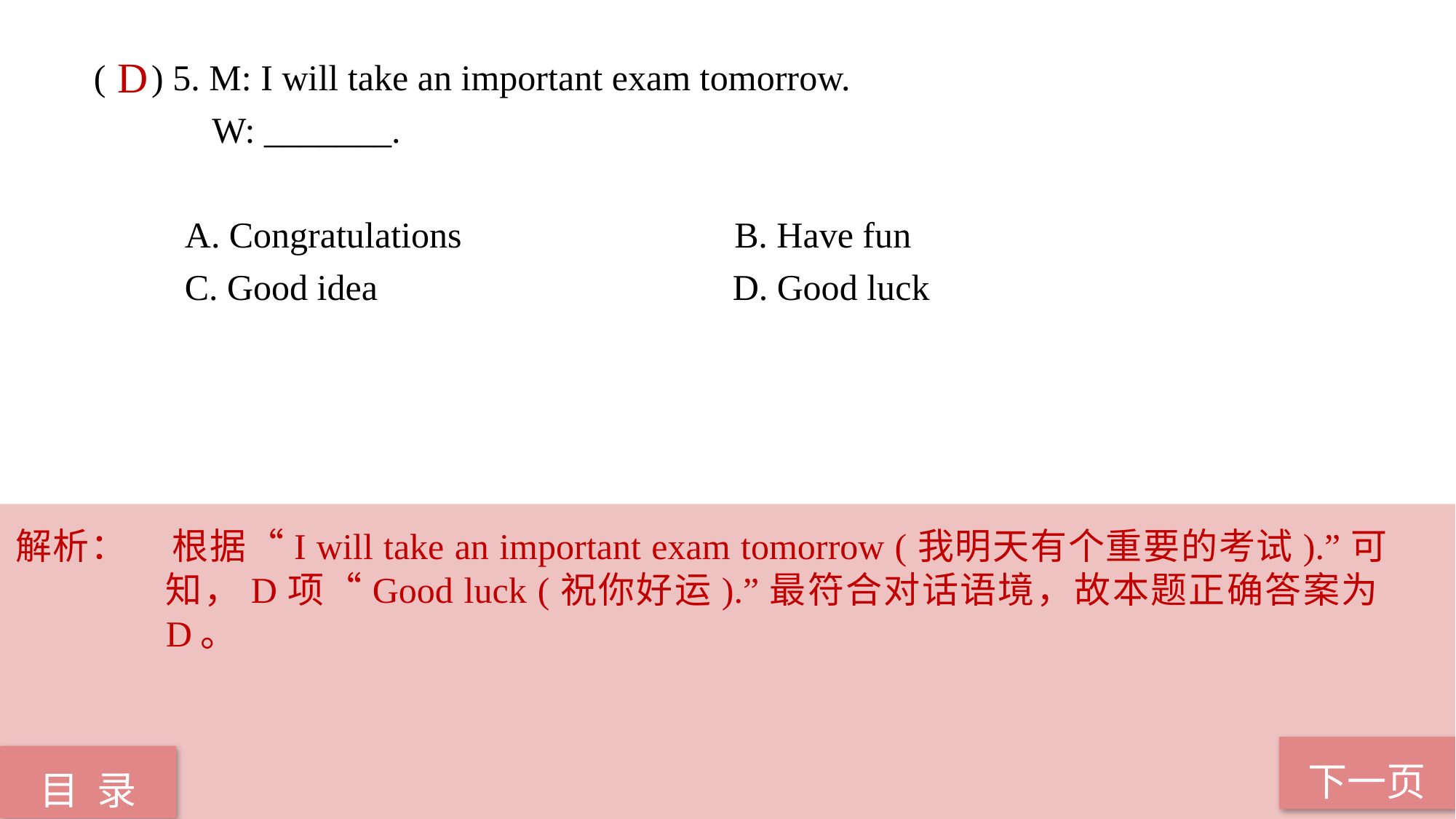

(     ) 5. M: I will take an important exam tomorrow.
             W: _______.

          A. Congratulations                              B. Have fun
          C. Good idea                                       D. Good luck
D
解析： 	根据“I will take an important exam tomorrow (我明天有个重要的考试).”可知，D项“Good luck (祝你好运).”最符合对话语境，故本题正确答案为D。
下一页